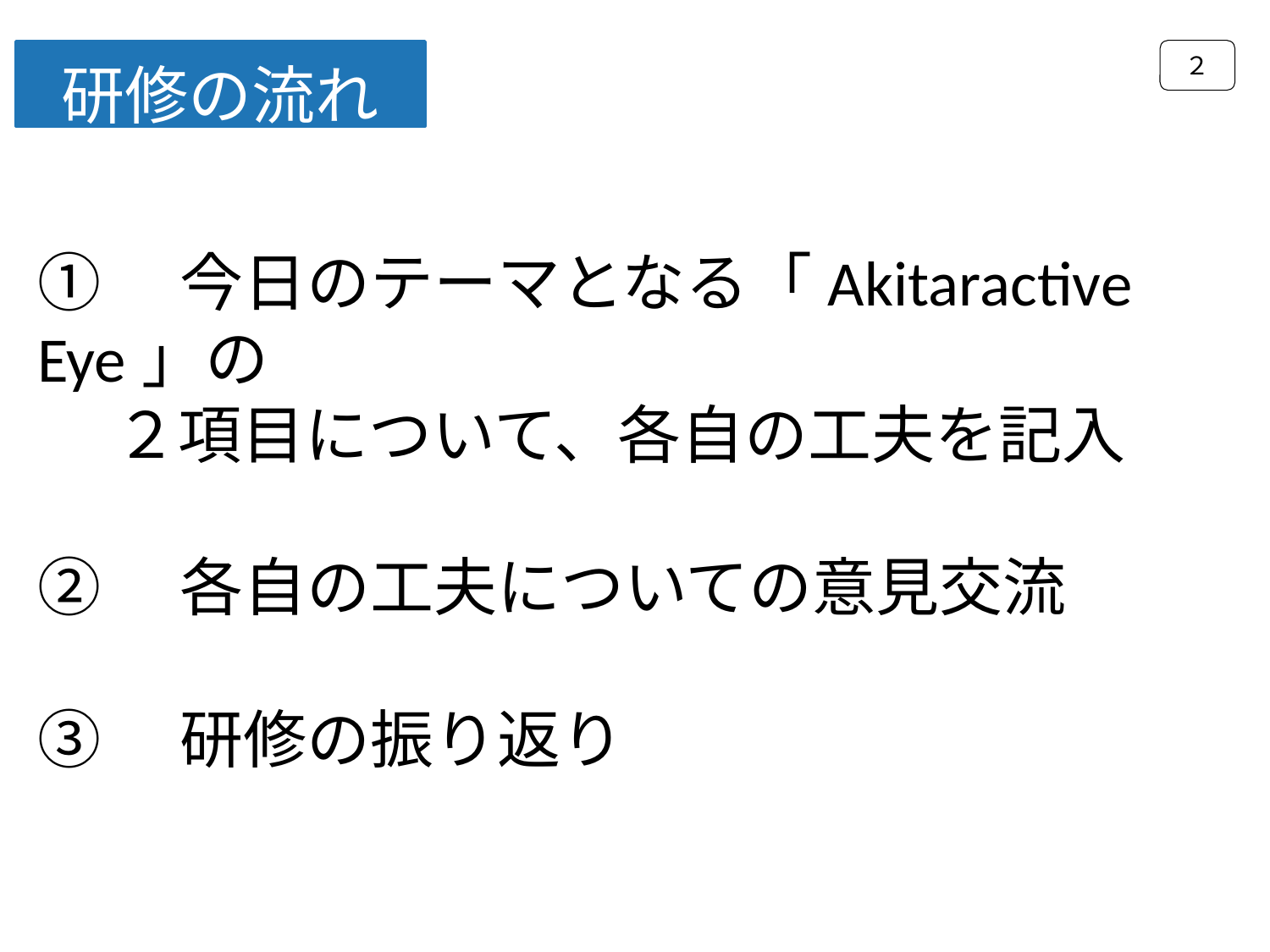

２
研修の流れ
①　今日のテーマとなる「Akitaractive Eye」の
　 ２項目について、各自の工夫を記入

②　各自の工夫についての意見交流

③　研修の振り返り